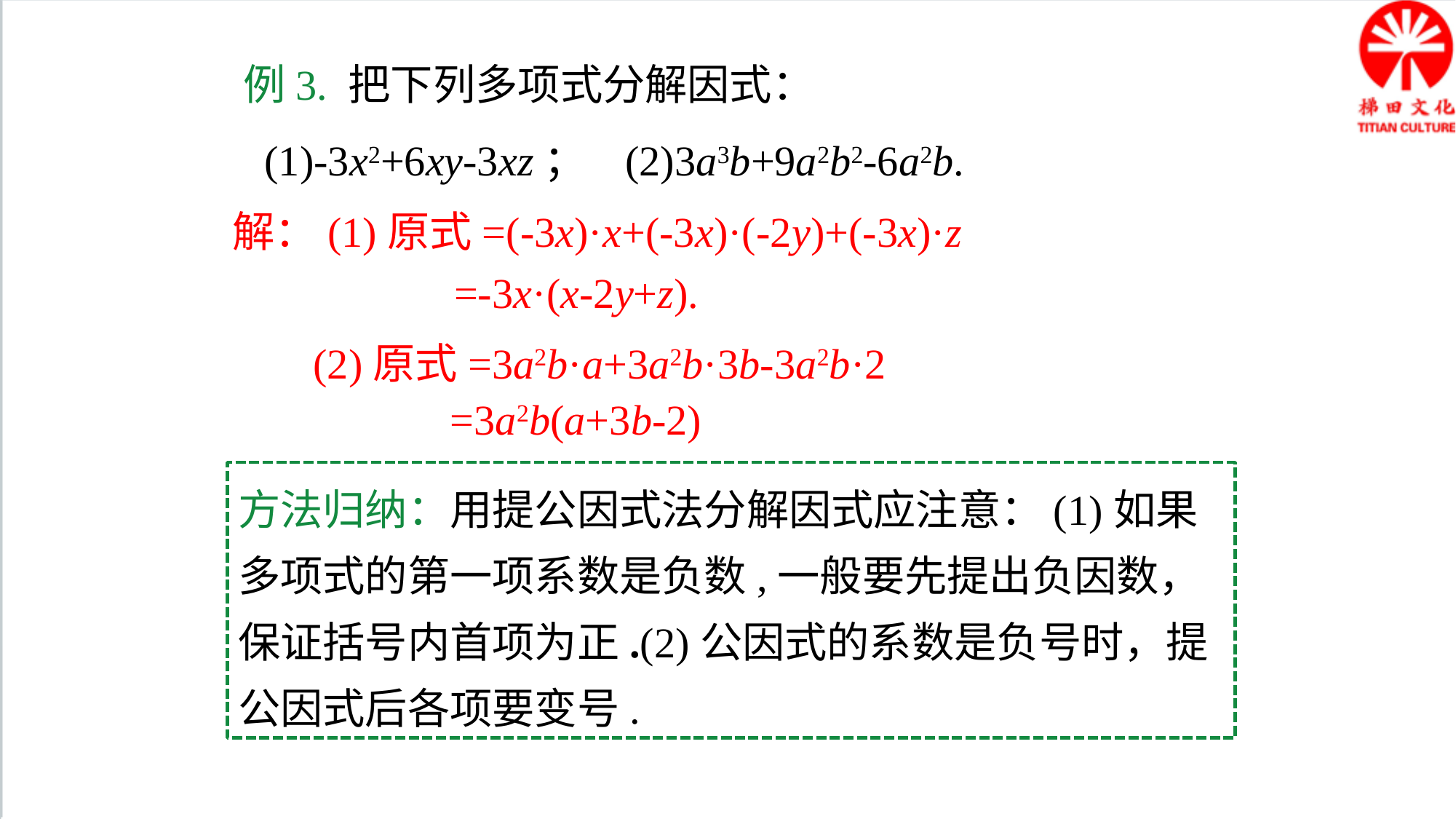

例3. 把下列多项式分解因式：
  (1)-3x2+6xy-3xz；   (2)3a3b+9a2b2-6a2b.
解：(1)原式=(-3x)·x+(-3x)·(-2y)+(-3x)·z
                     =-3x·(x-2y+z).
(2)原式=3a2b·a+3a2b·3b-3a2b·2
             =3a2b(a+3b-2)
方法归纳：用提公因式法分解因式应注意：(1)如果多项式的第一项系数是负数,一般要先提出负因数，保证括号内首项为正.(2)公因式的系数是负号时，提公因式后各项要变号.